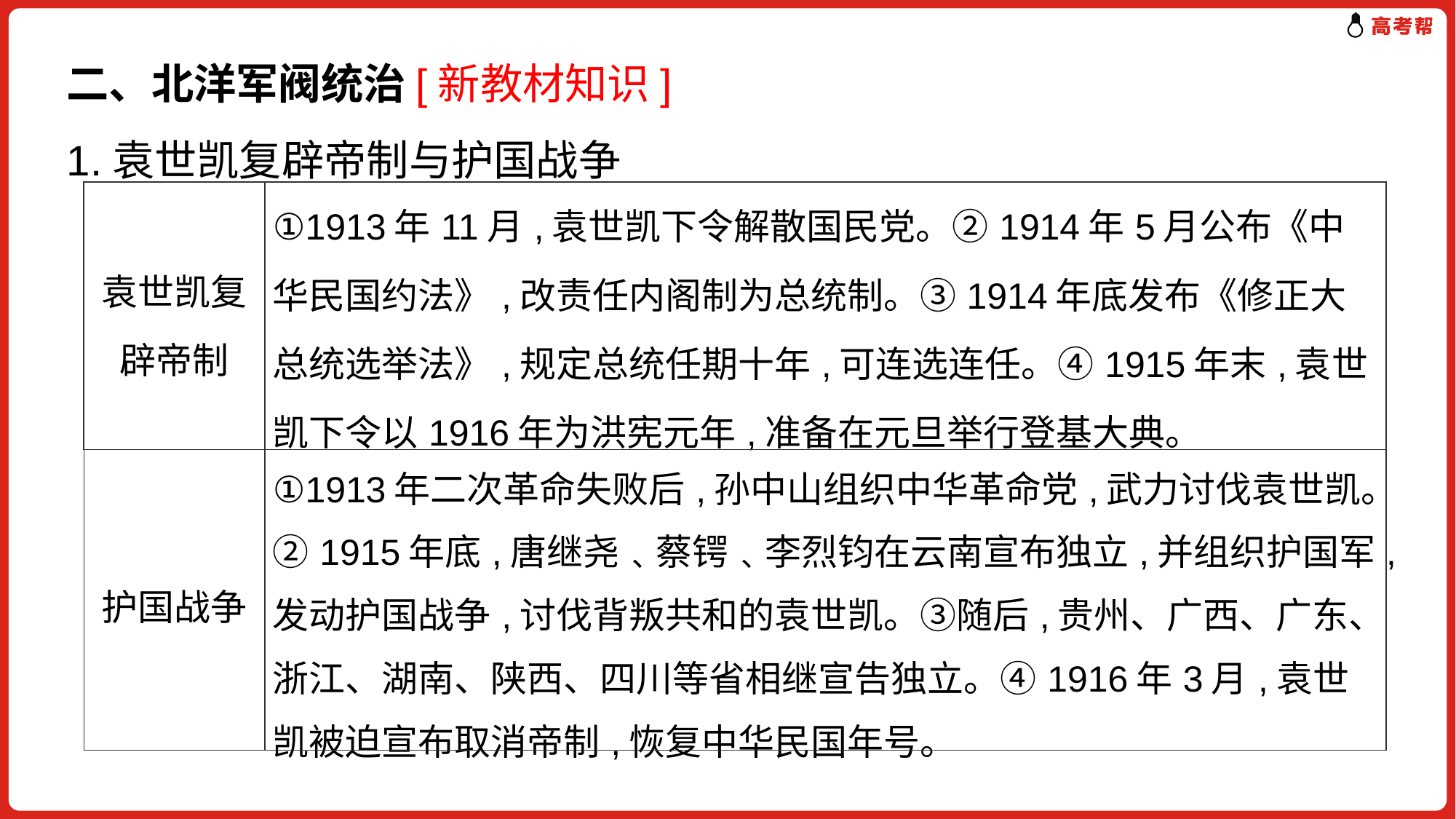

二、北洋军阀统治[新教材知识]
1.袁世凯复辟帝制与护国战争
| 袁世凯复辟帝制 | ①1913年11月,袁世凯下令解散国民党。②1914年5月公布《中华民国约法》,改责任内阁制为总统制。③1914年底发布《修正大总统选举法》,规定总统任期十年,可连选连任。④1915年末,袁世凯下令以1916年为洪宪元年,准备在元旦举行登基大典。 |
| --- | --- |
| 护国战争 | ①1913年二次革命失败后,孙中山组织中华革命党,武力讨伐袁世凯。②1915年底,唐继尧﹑蔡锷﹑李烈钧在云南宣布独立,并组织护国军,发动护国战争,讨伐背叛共和的袁世凯。③随后,贵州、广西、广东、浙江、湖南、陕西、四川等省相继宣告独立。④1916年3月,袁世凯被迫宣布取消帝制,恢复中华民国年号。 |
| --- | --- |